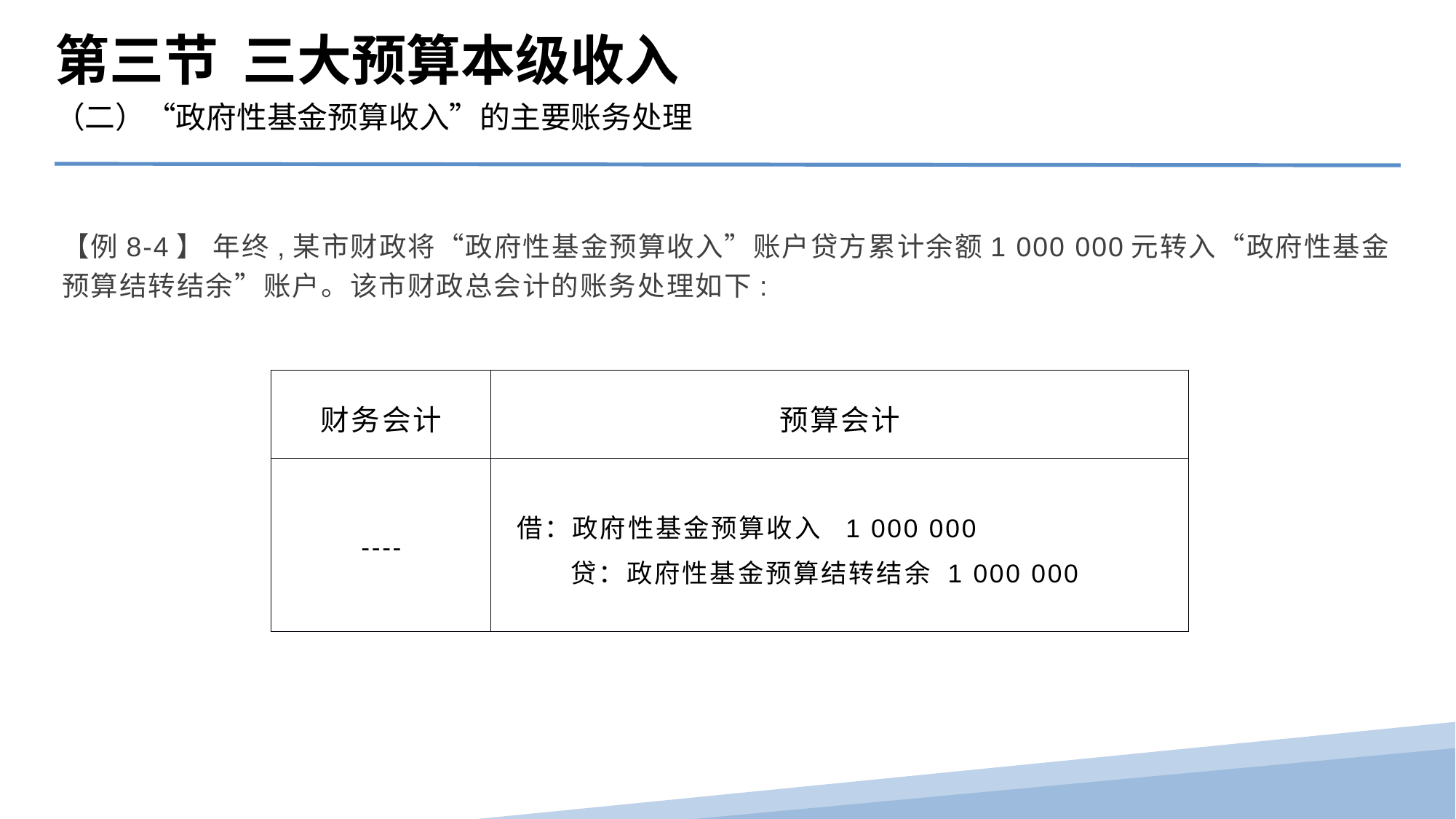

第三节  三大预算本级收入
（二）“政府性基金预算收入”的主要账务处理
【例8-4】 年终,某市财政将“政府性基金预算收入”账户贷方累计余额1 000 000元转入“政府性基金预算结转结余”账户。该市财政总会计的账务处理如下:
| 财务会计 | 预算会计 |
| --- | --- |
| ---- | 借：政府性基金预算收入 1 000 000 贷：政府性基金预算结转结余 1 000 000 |